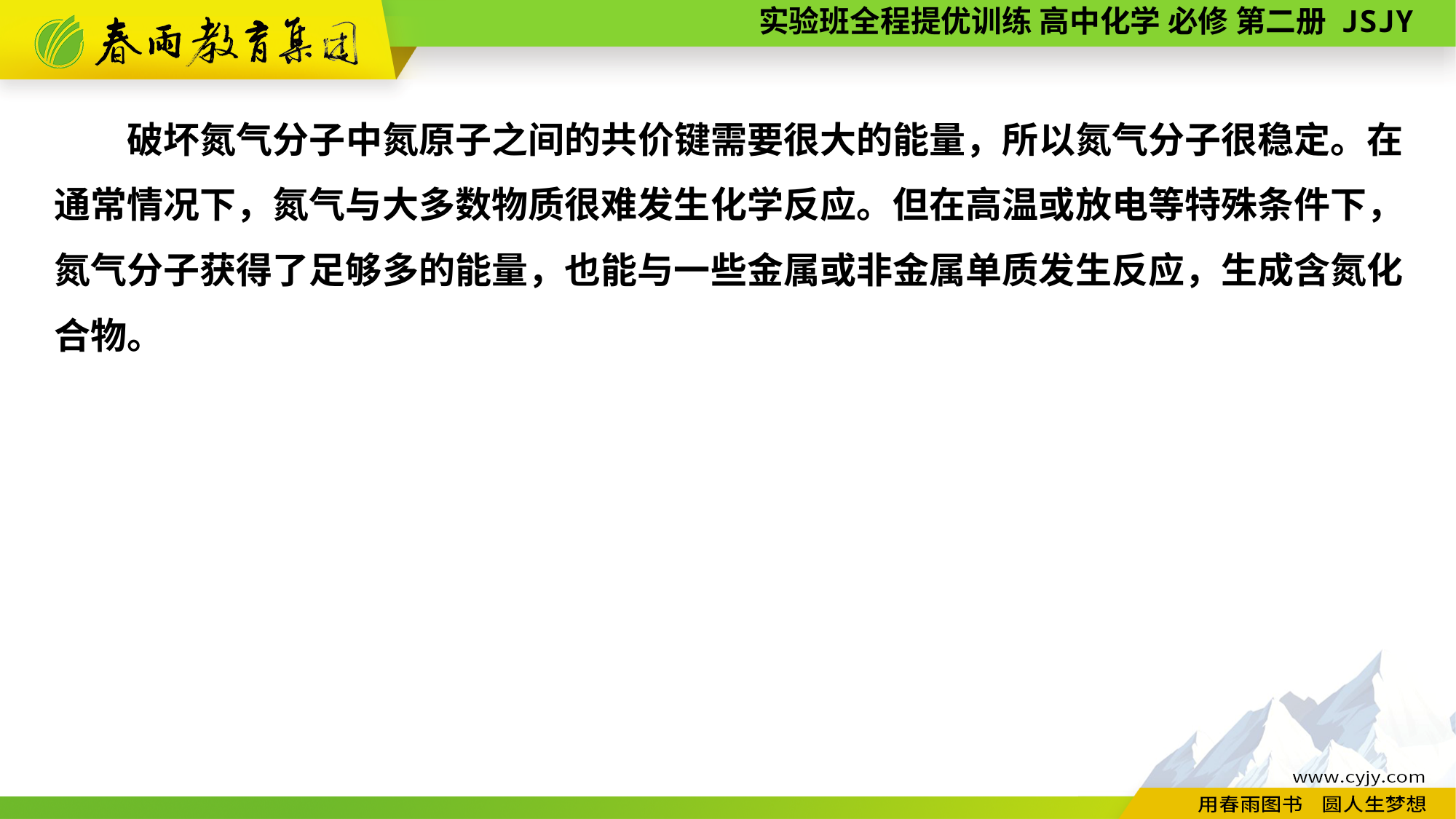

破坏氮气分子中氮原子之间的共价键需要很大的能量，所以氮气分子很稳定。在通常情况下，氮气与大多数物质很难发生化学反应。但在高温或放电等特殊条件下，氮气分子获得了足够多的能量，也能与一些金属或非金属单质发生反应，生成含氮化合物。